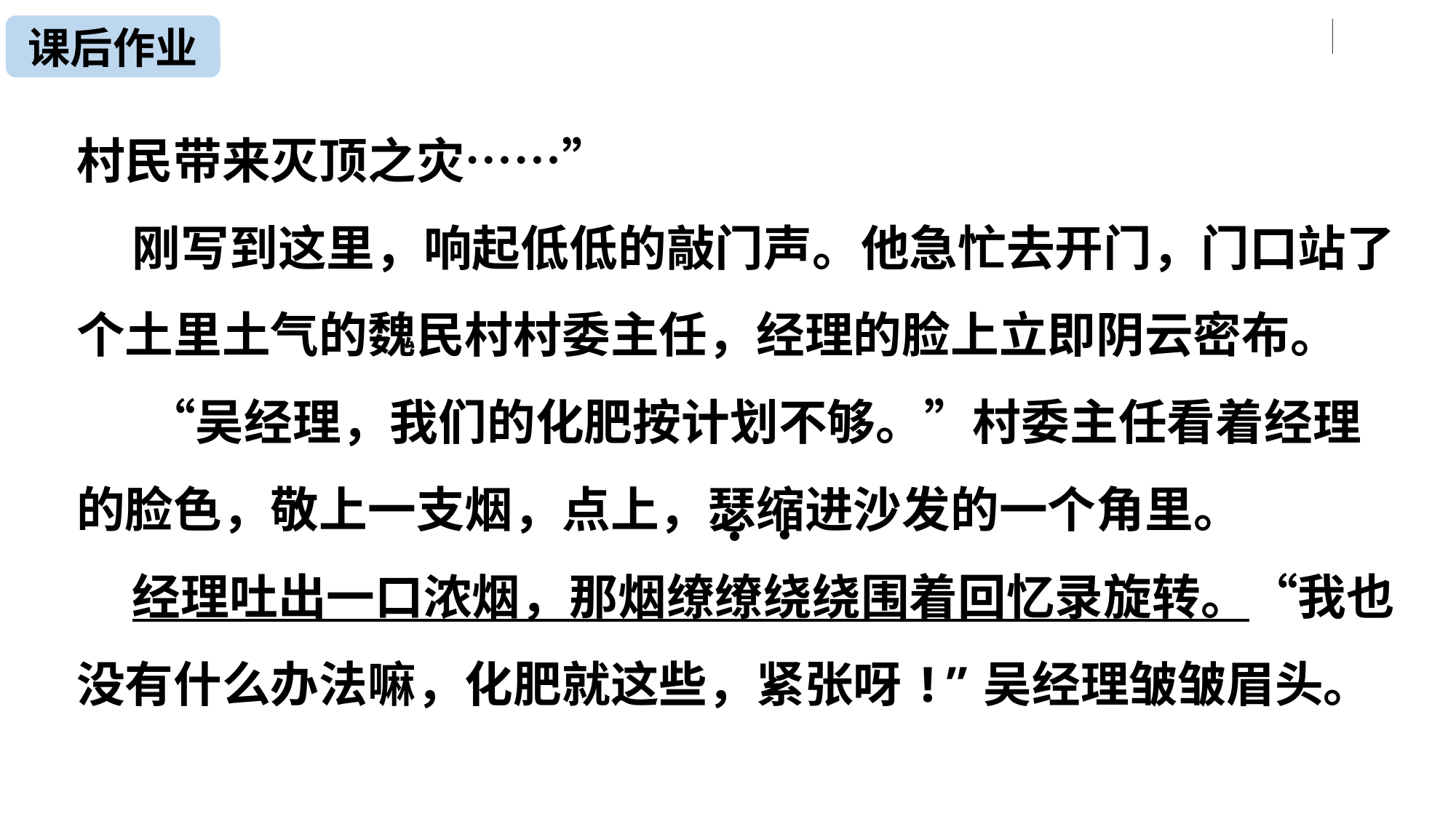

课后作业
村民带来灭顶之灾……”
    刚写到这里，响起低低的敲门声。他急忙去开门，门口站了个土里土气的魏民村村委主任，经理的脸上立即阴云密布。
　  “吴经理，我们的化肥按计划不够。”村委主任看着经理的脸色，敬上一支烟，点上，瑟缩进沙发的一个角里。
    经理吐出一口浓烟，那烟缭缭绕绕围着回忆录旋转。“我也没有什么办法嘛，化肥就这些，紧张呀!”吴经理皱皱眉头。
•
•